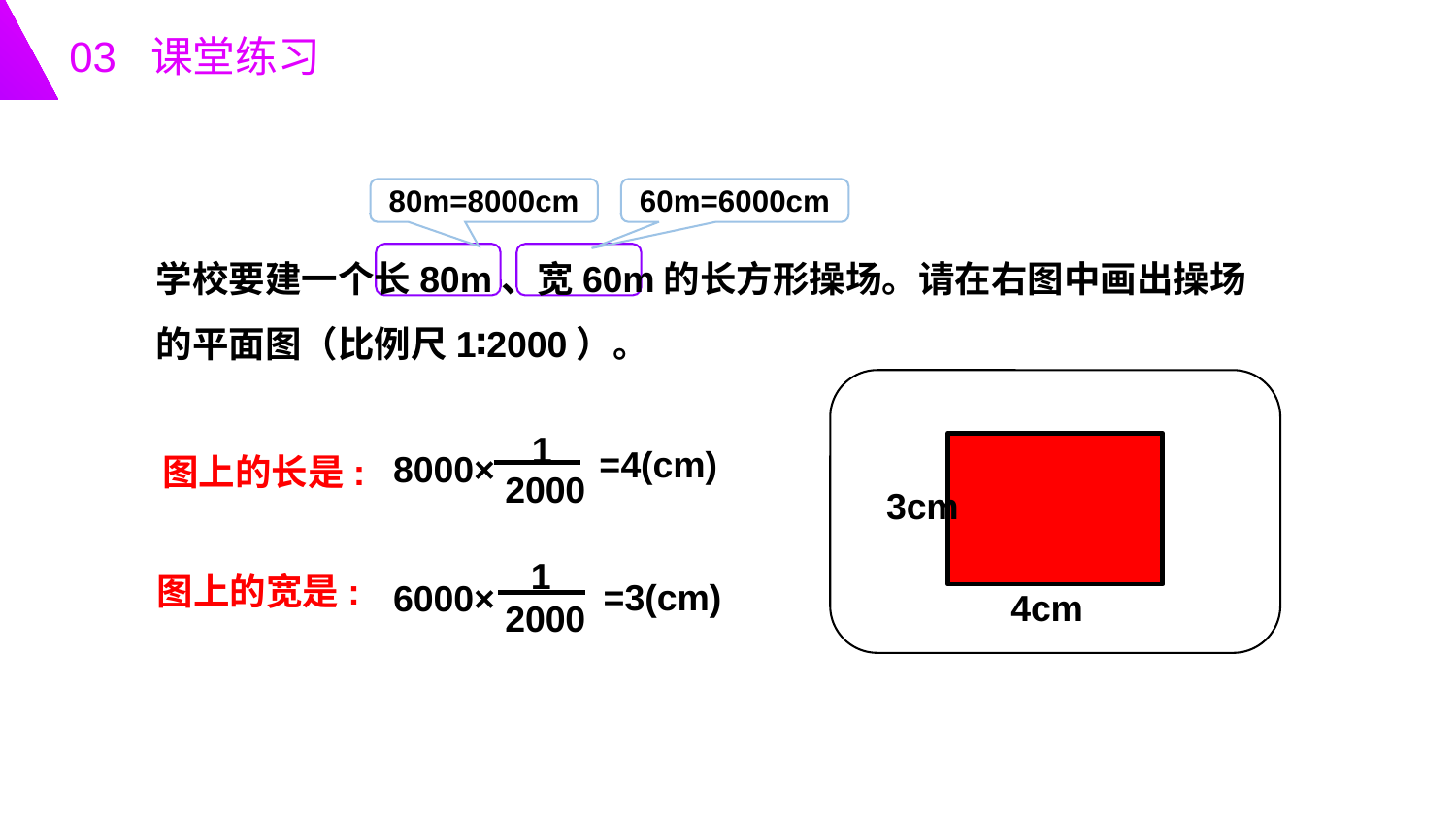

03  课堂练习
80m=8000cm
60m=6000cm
学校要建一个长80m、宽60m的长方形操场。请在右图中画出操场的平面图（比例尺1∶2000）。

1
2000
=4(cm)
8000×

图上的长是:
3cm
1
2000
=3(cm)
6000×
图上的宽是:
4cm